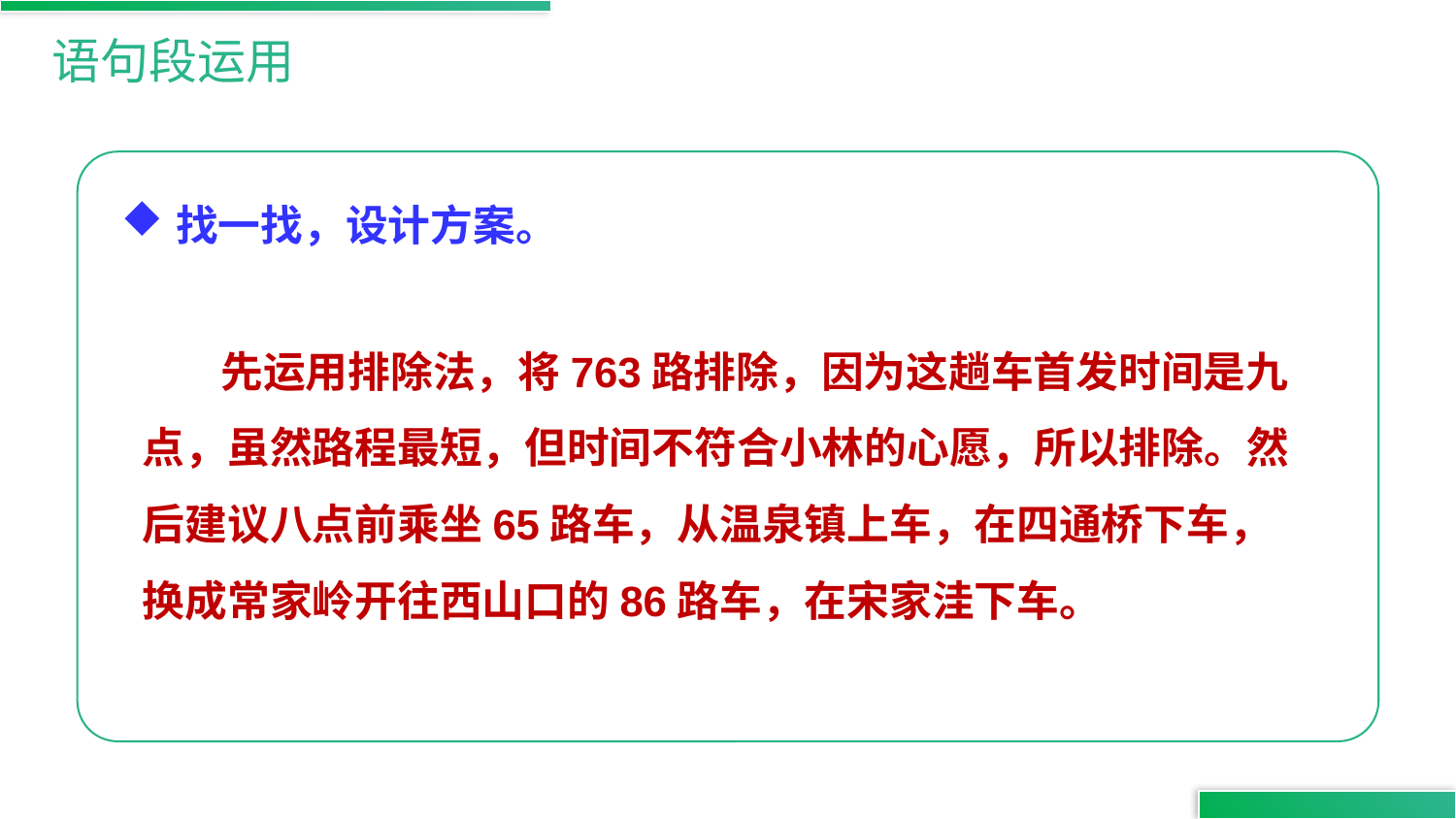

语句段运用
找一找，设计方案。
       先运用排除法，将763路排除，因为这趟车首发时间是九点，虽然路程最短，但时间不符合小林的心愿，所以排除。然后建议八点前乘坐65路车，从温泉镇上车，在四通桥下车，换成常家岭开往西山口的86路车，在宋家洼下车。